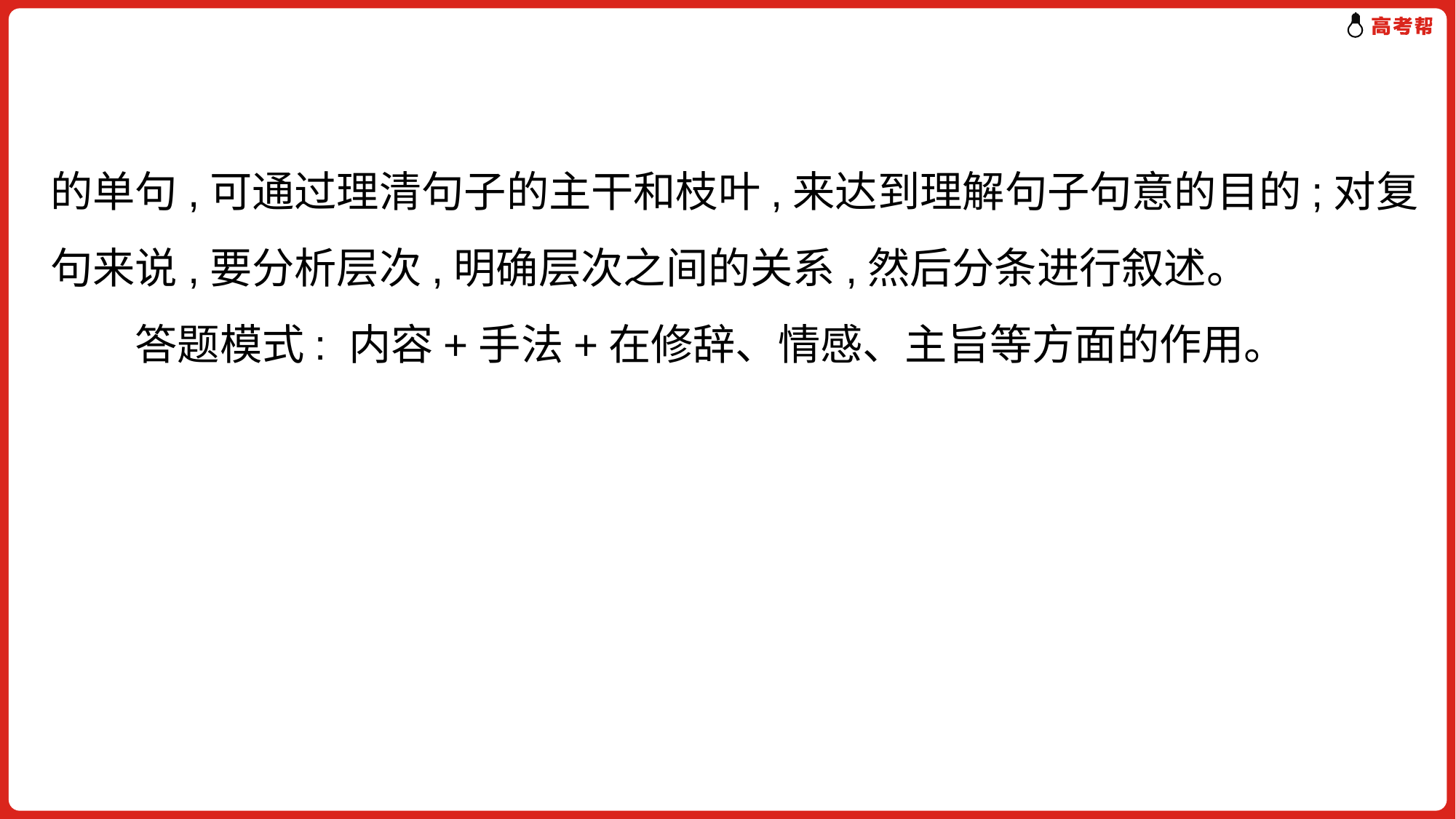

的单句,可通过理清句子的主干和枝叶,来达到理解句子句意的目的;对复句来说,要分析层次,明确层次之间的关系,然后分条进行叙述。
　　答题模式: 内容+手法+在修辞、情感、主旨等方面的作用。